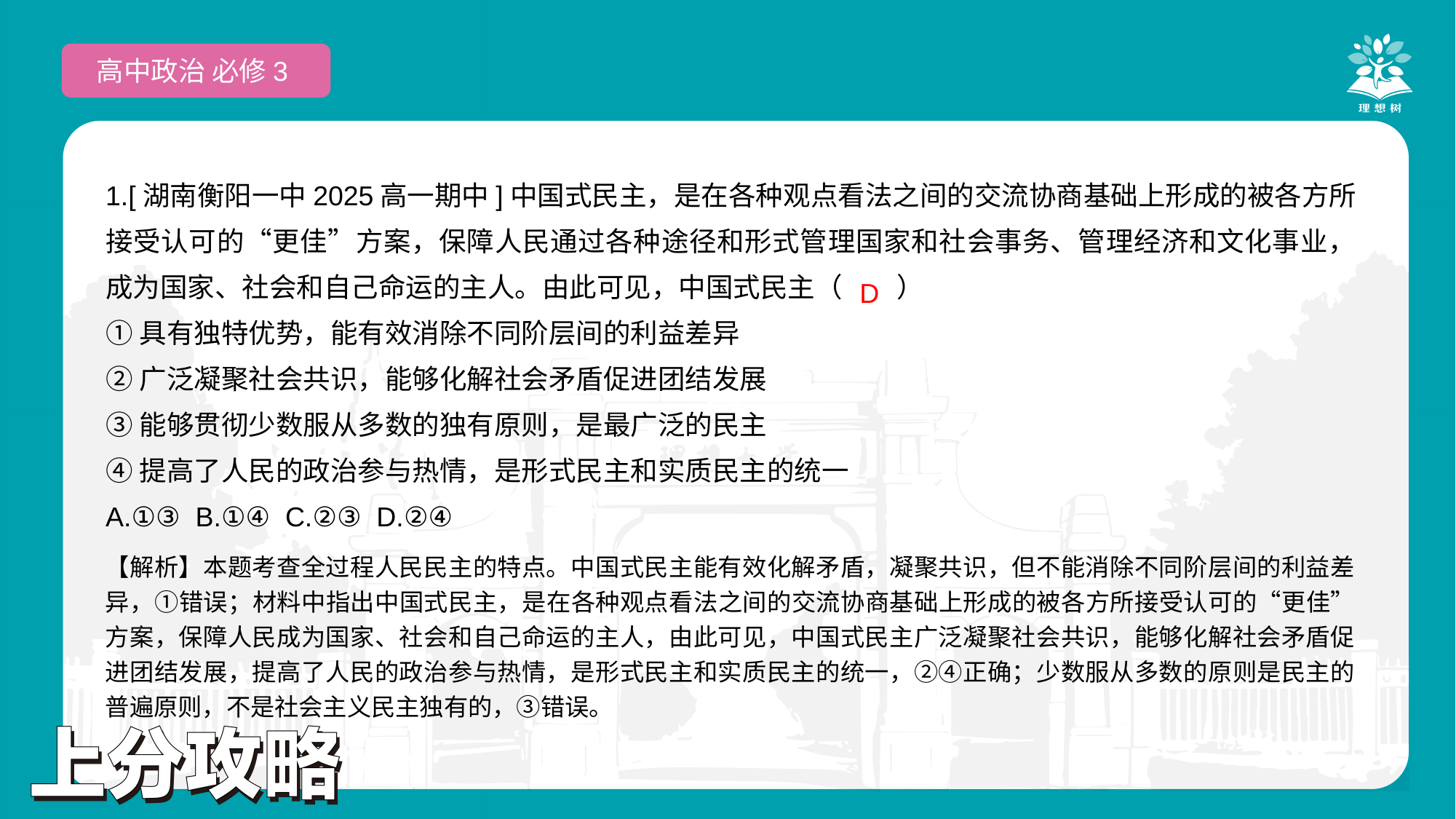

高中政治 必修3
1.[湖南衡阳一中2025高一期中]中国式民主，是在各种观点看法之间的交流协商基础上形成的被各方所接受认可的“更佳”方案，保障人民通过各种途径和形式管理国家和社会事务、管理经济和文化事业，成为国家、社会和自己命运的主人。由此可见，中国式民主（　　）
①具有独特优势，能有效消除不同阶层间的利益差异
②广泛凝聚社会共识，能够化解社会矛盾促进团结发展
③能够贯彻少数服从多数的独有原则，是最广泛的民主
④提高了人民的政治参与热情，是形式民主和实质民主的统一
A.①③  B.①④  C.②③  D.②④
 D
【解析】本题考查全过程人民民主的特点。中国式民主能有效化解矛盾，凝聚共识，但不能消除不同阶层间的利益差异，①错误；材料中指出中国式民主，是在各种观点看法之间的交流协商基础上形成的被各方所接受认可的“更佳”方案，保障人民成为国家、社会和自己命运的主人，由此可见，中国式民主广泛凝聚社会共识，能够化解社会矛盾促进团结发展，提高了人民的政治参与热情，是形式民主和实质民主的统一，②④正确；少数服从多数的原则是民主的普遍原则，不是社会主义民主独有的，③错误。